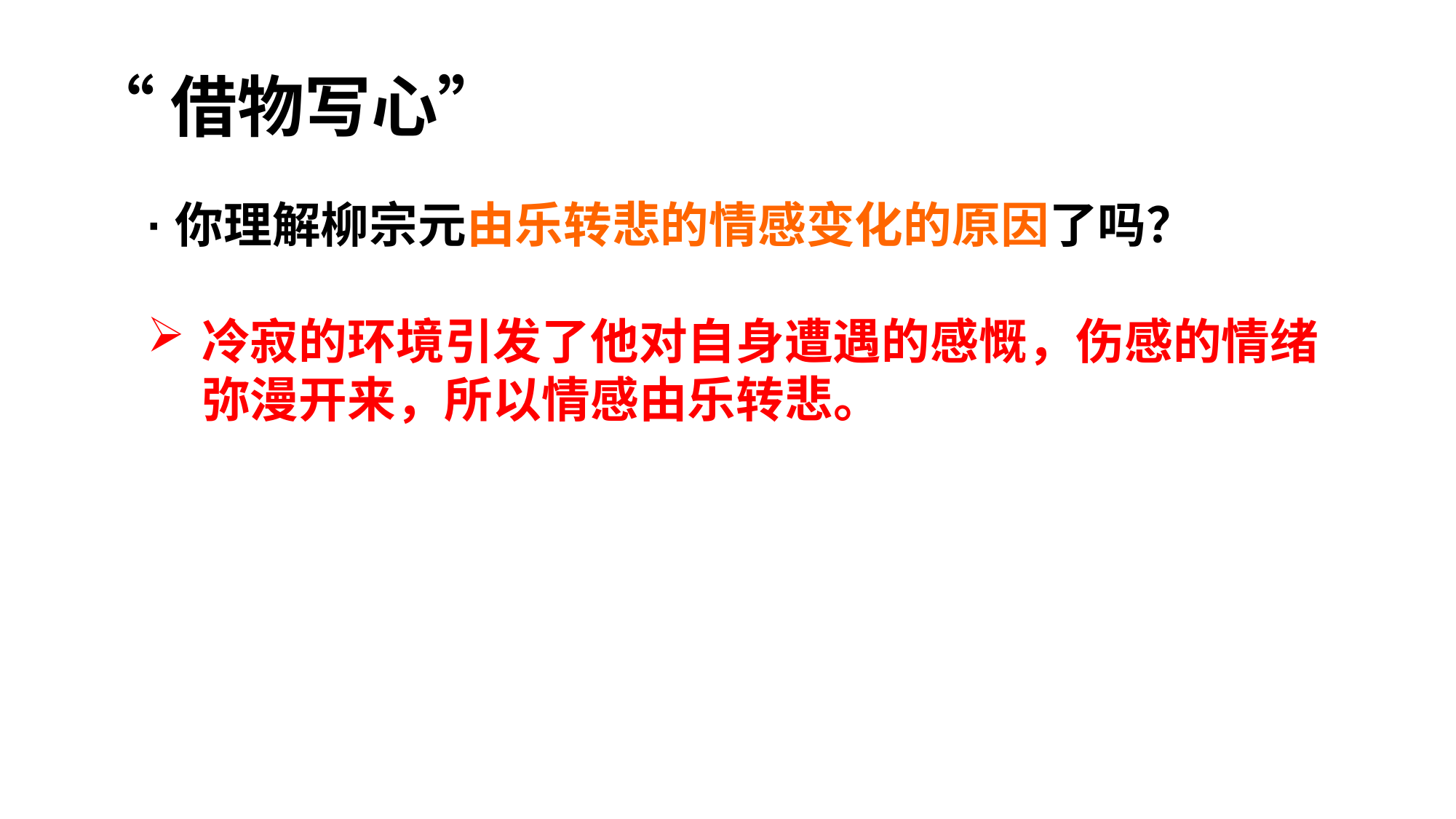

# “借物写心”
·你理解柳宗元由乐转悲的情感变化的原因了吗？

冷寂的环境引发了他对自身遭遇的感慨，伤感的情绪弥漫开来，所以情感由乐转悲。